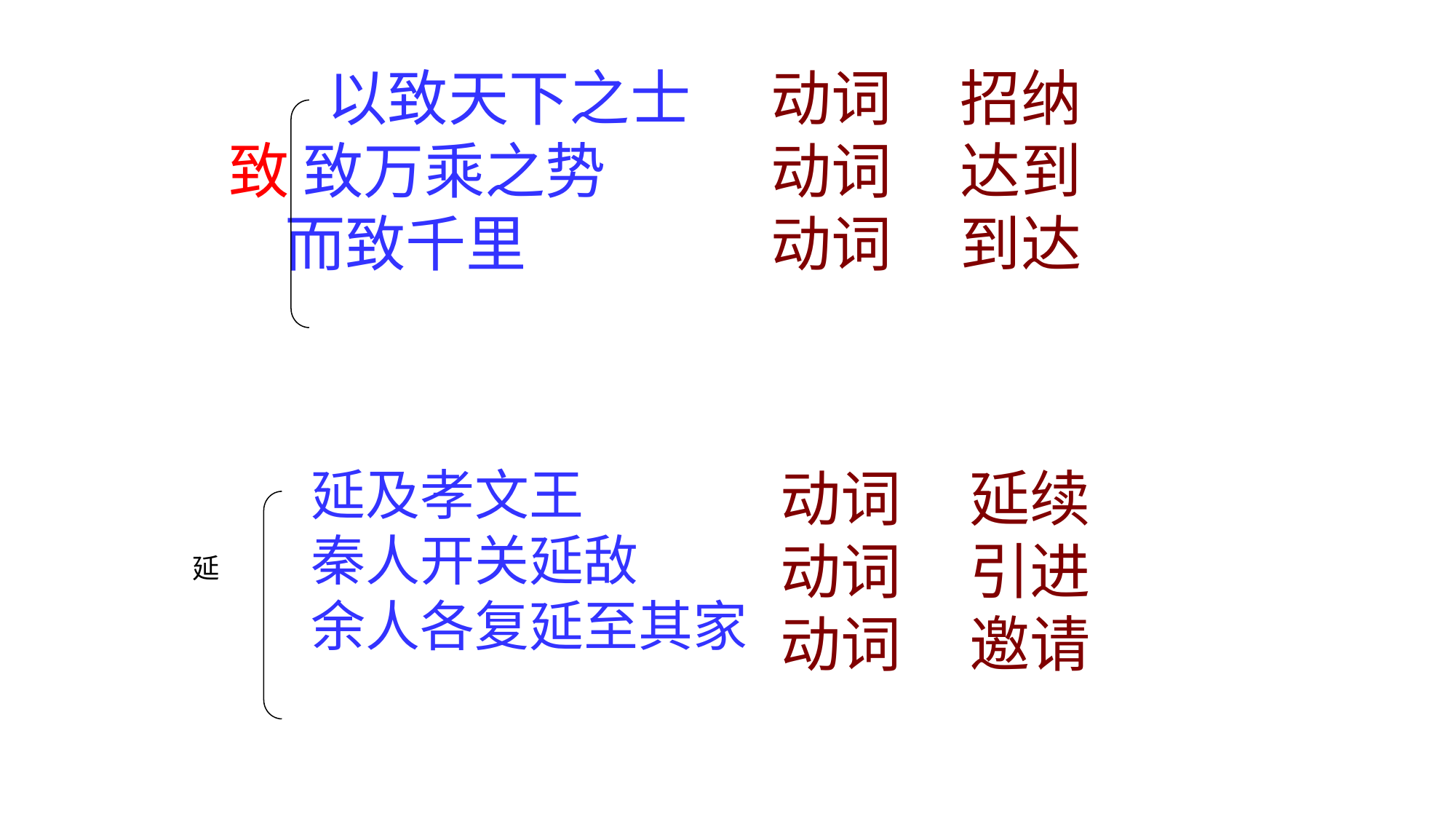

以致天下之士
致 致万乘之势
   而致千里
  动词     招纳
  动词     达到
  动词     到达

延及孝文王
秦人开关延敌
余人各复延至其家
  动词     延续
  动词     引进
  动词     邀请

延